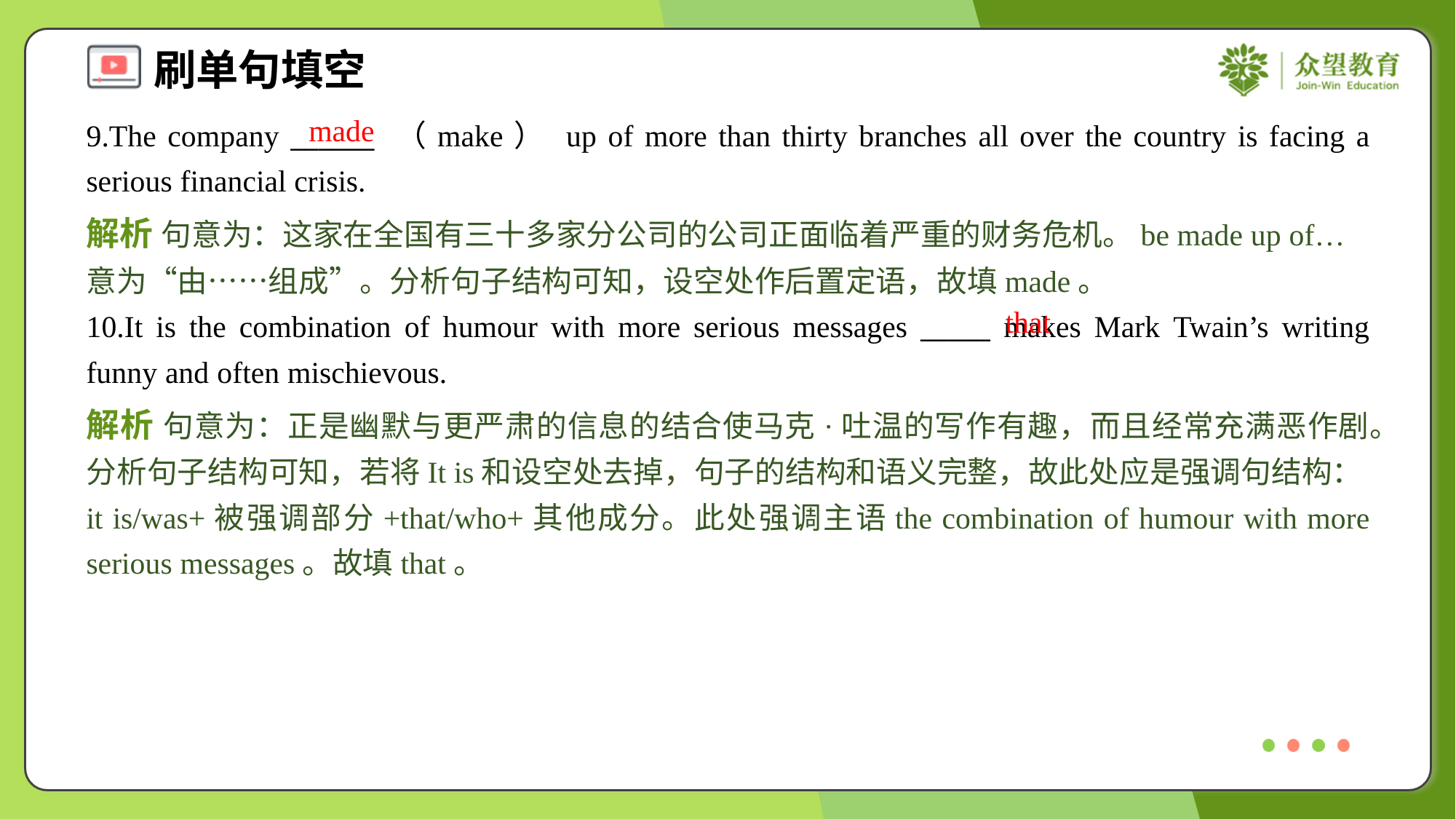

made
9.The company ______ （make） up of more than thirty branches all over the country is facing a serious financial crisis.
解析 句意为：这家在全国有三十多家分公司的公司正面临着严重的财务危机。be made up of… 意为“由……组成”。分析句子结构可知，设空处作后置定语，故填made。
that
10.It is the combination of humour with more serious messages _____ makes Mark Twain’s writing funny and often mischievous.
解析 句意为：正是幽默与更严肃的信息的结合使马克·吐温的写作有趣，而且经常充满恶作剧。分析句子结构可知，若将It is和设空处去掉，句子的结构和语义完整，故此处应是强调句结构：it is/was+被强调部分+that/who+其他成分。此处强调主语the combination of humour with more serious messages。故填that。